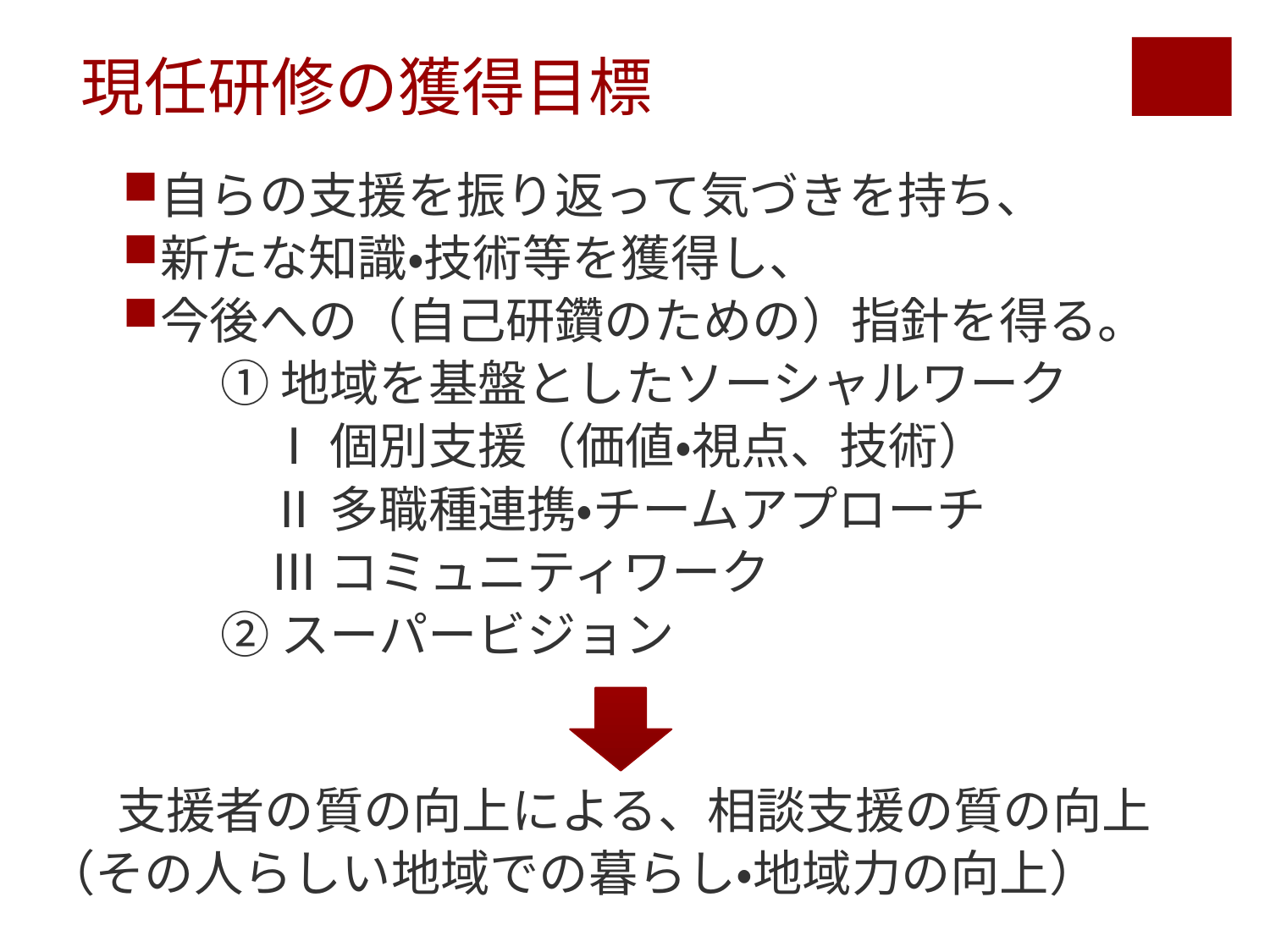

現任研修の獲得目標
自らの支援を振り返って気づきを持ち、
新たな知識・技術等を獲得し、
今後への（自己研鑽のための）指針を得る。
　　① 地域を基盤としたソーシャルワーク
　　　Ⅰ 個別支援（価値・視点、技術）
　　　Ⅱ 多職種連携・チームアプローチ
　　　Ⅲ コミュニティワーク
　　② スーパービジョン

支援者の質の向上による、相談支援の質の向上
（その人らしい地域での暮らし・地域力の向上）